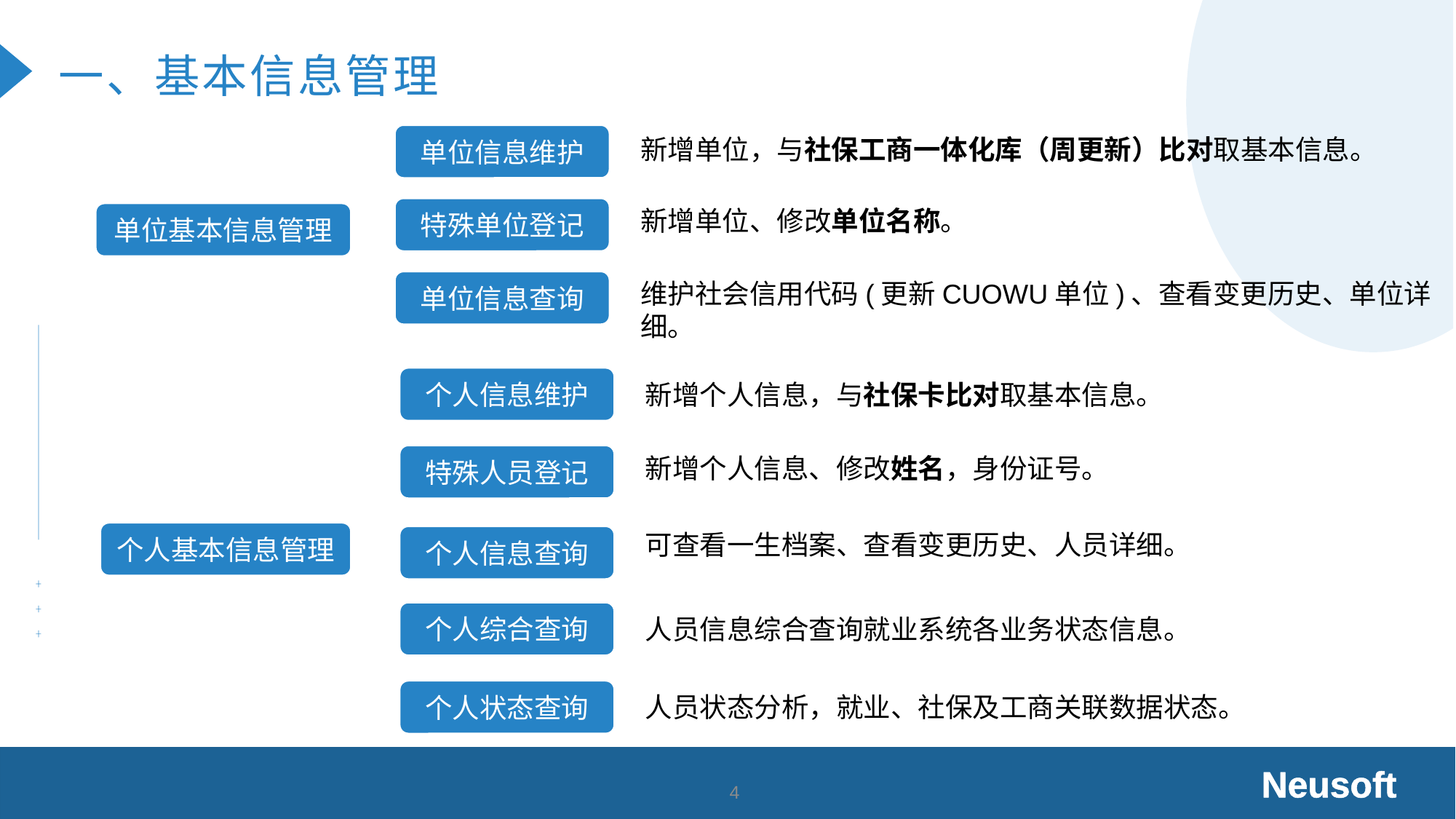

一、基本信息管理

单位信息维护
新增单位，与社保工商一体化库（周更新）比对取基本信息。
特殊单位登记
新增单位、修改单位名称。
单位基本信息管理
维护社会信用代码(更新CUOWU单位)、查看变更历史、单位详细。
单位信息查询
个人信息维护
新增个人信息，与社保卡比对取基本信息。
特殊人员登记
新增个人信息、修改姓名，身份证号。
可查看一生档案、查看变更历史、人员详细。
个人基本信息管理
个人信息查询
个人综合查询
人员信息综合查询就业系统各业务状态信息。
个人状态查询
人员状态分析，就业、社保及工商关联数据状态。

Neusoft
4